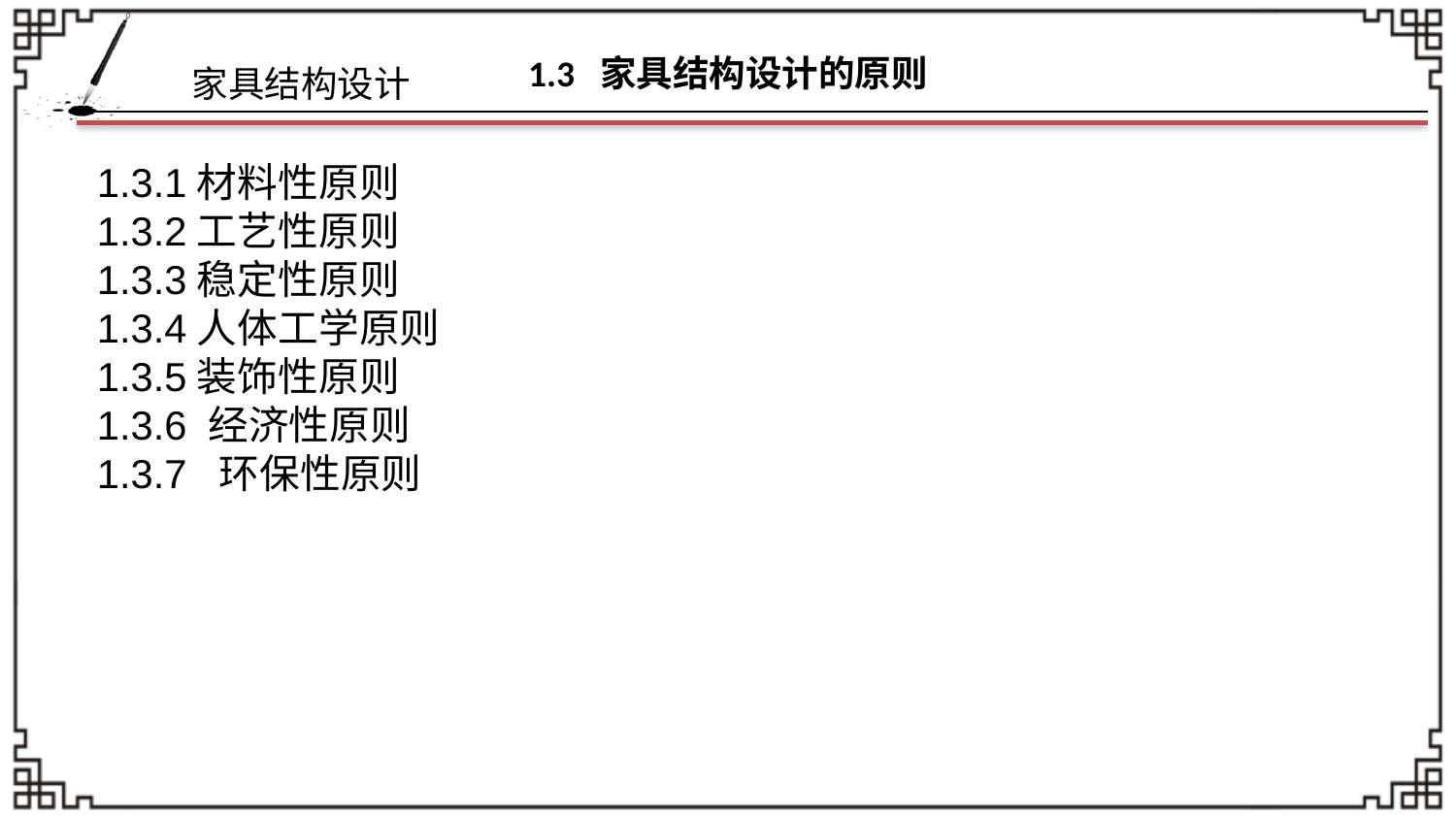

# 1.3  家具结构设计的原则
1.3.1材料性原则
1.3.2工艺性原则
1.3.3稳定性原则
1.3.4人体工学原则
1.3.5装饰性原则
1.3.6 经济性原则
1.3.7  环保性原则